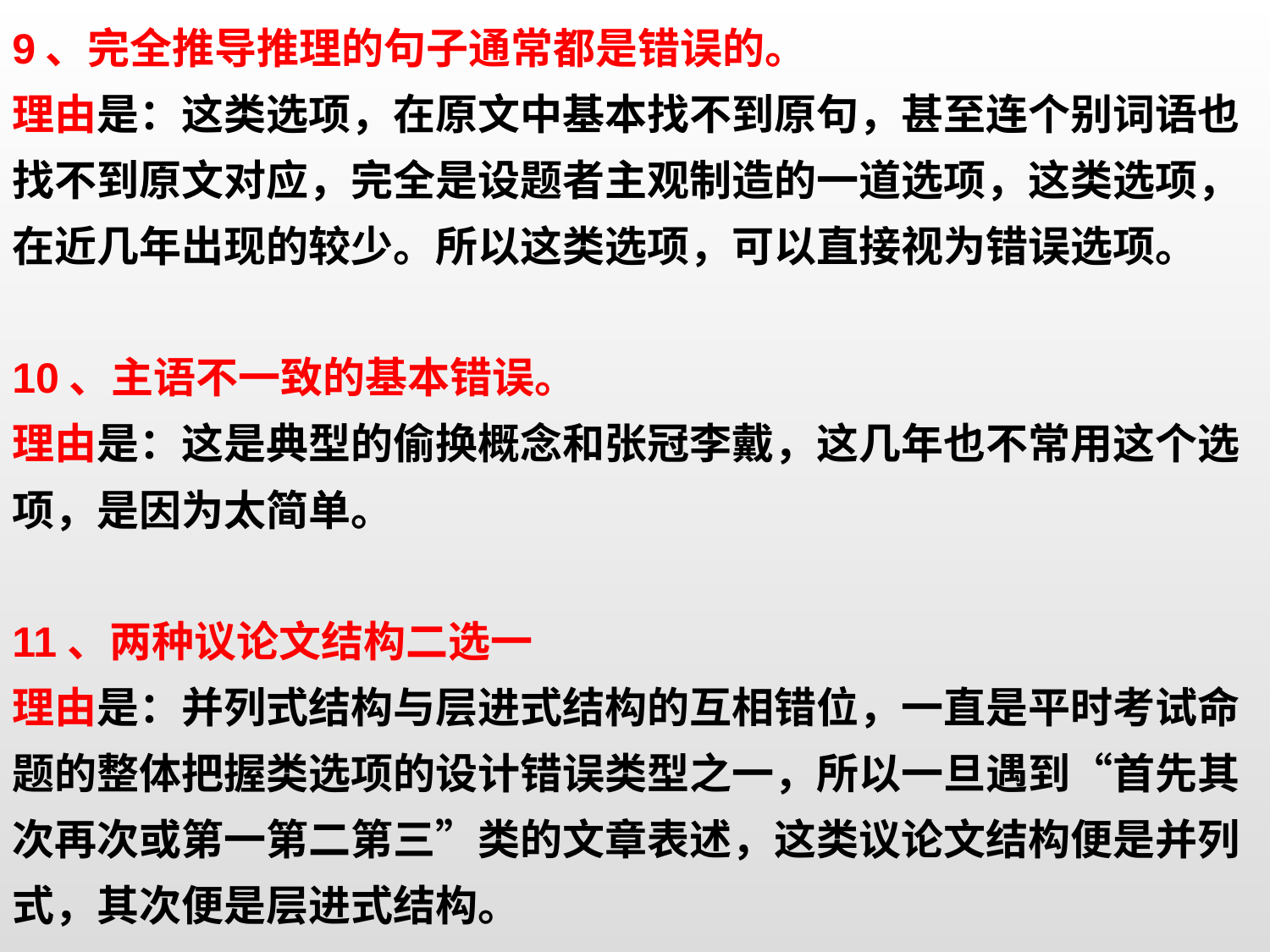

9、完全推导推理的句子通常都是错误的。
理由是：这类选项，在原文中基本找不到原句，甚至连个别词语也找不到原文对应，完全是设题者主观制造的一道选项，这类选项，在近几年出现的较少。所以这类选项，可以直接视为错误选项。

10、主语不一致的基本错误。
理由是：这是典型的偷换概念和张冠李戴，这几年也不常用这个选项，是因为太简单。

11、两种议论文结构二选一
理由是：并列式结构与层进式结构的互相错位，一直是平时考试命题的整体把握类选项的设计错误类型之一，所以一旦遇到“首先其次再次或第一第二第三”类的文章表述，这类议论文结构便是并列式，其次便是层进式结构。